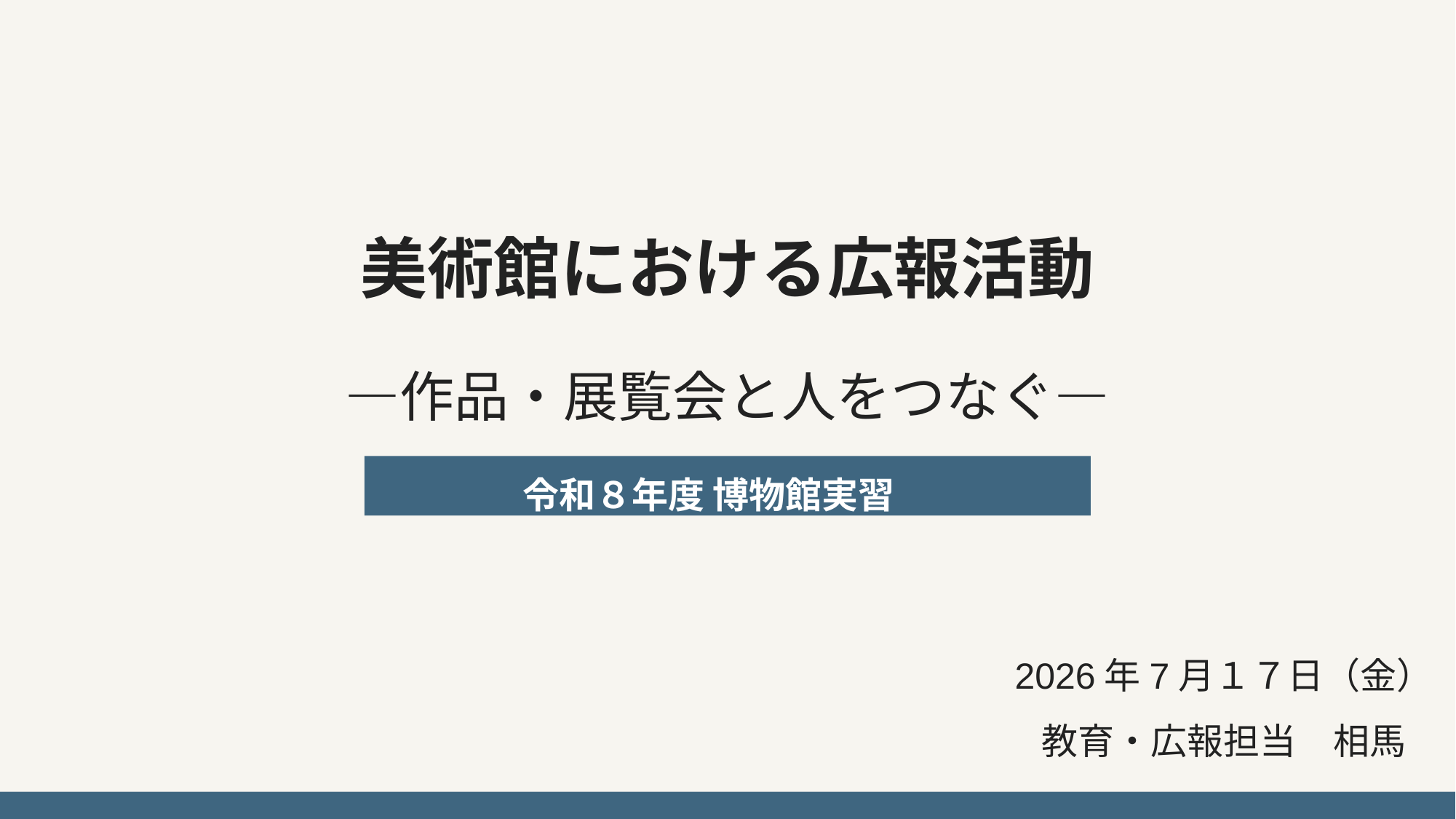

美術館における広報活動
―作品・展覧会と人をつなぐ―
令和８年度 博物館実習

2026年7月１７日（金）
教育・広報担当　相馬